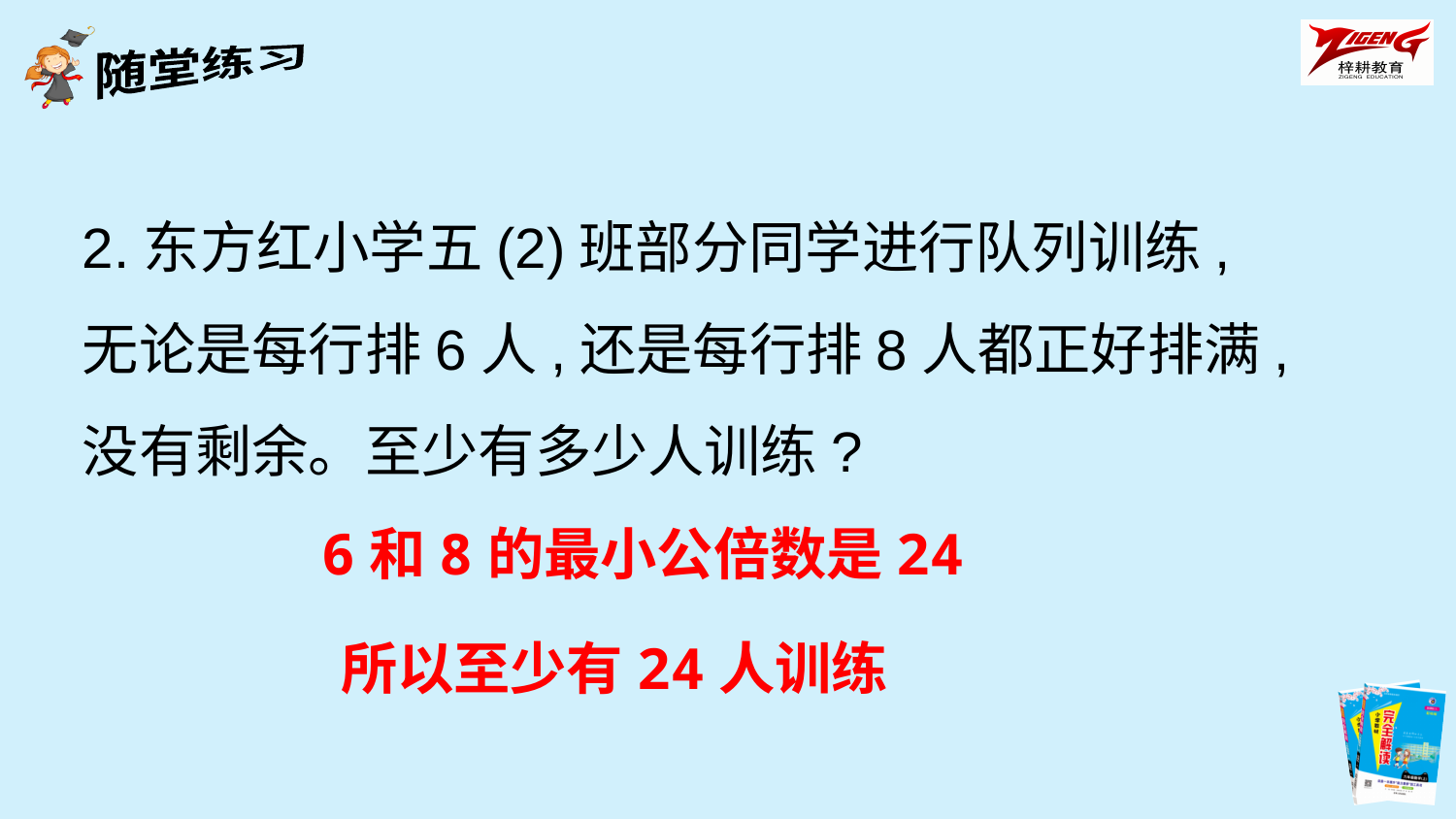

2.东方红小学五(2)班部分同学进行队列训练,无论是每行排6人,还是每行排8人都正好排满,没有剩余。至少有多少人训练?
6和8的最小公倍数是24
所以至少有24人训练